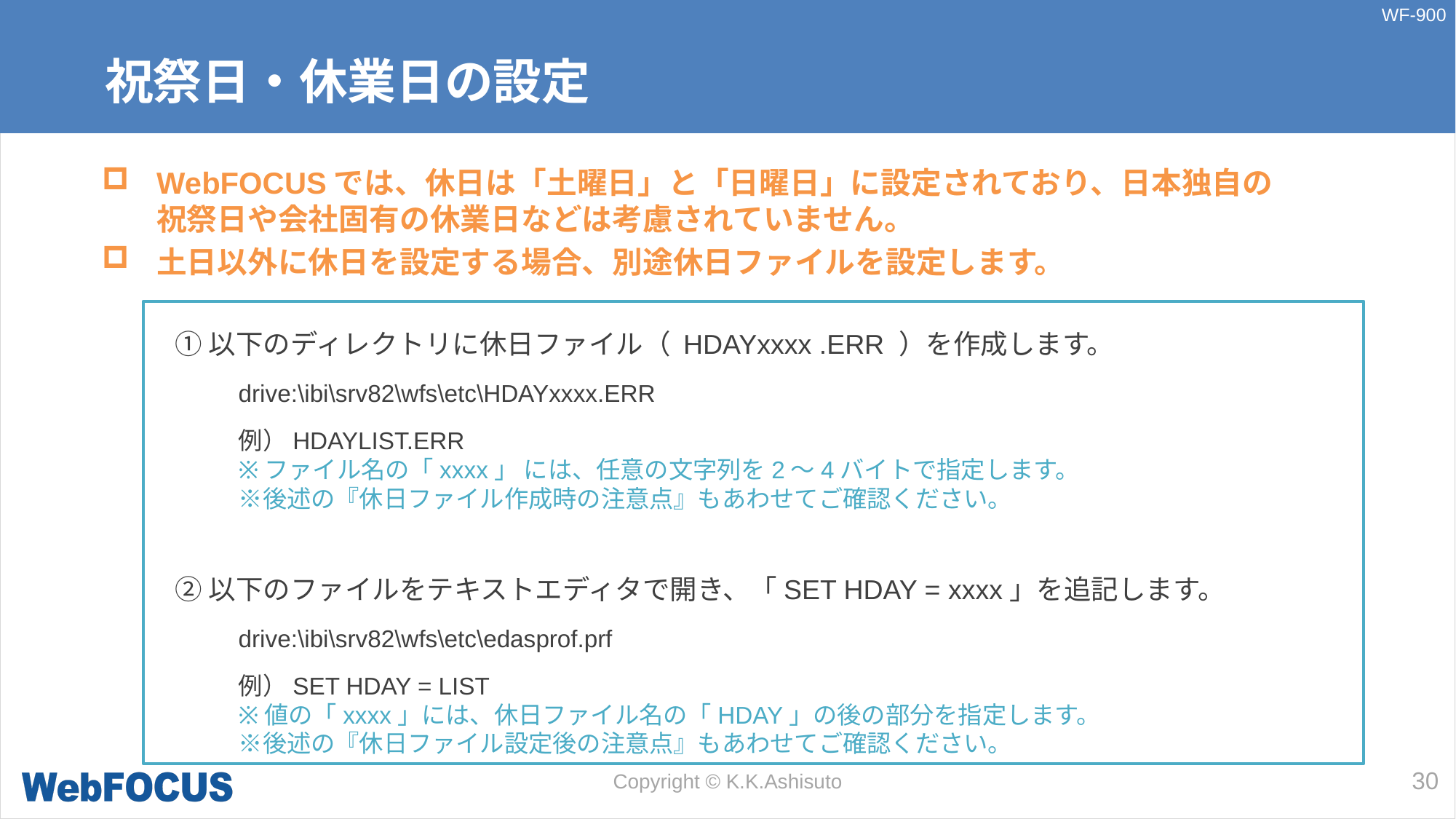

# 祝祭日・休業日の設定
WebFOCUSでは、休日は「土曜日」と「日曜日」に設定されており、日本独自の
祝祭日や会社固有の休業日などは考慮されていません。
土日以外に休日を設定する場合、別途休日ファイルを設定します。

①以下のディレクトリに休日ファイル（ HDAYxxxx .ERR ）を作成します。
drive:\ibi\srv82\wfs\etc\HDAYxxxx.ERR
例）HDAYLIST.ERR
※ファイル名の「xxxx」 には、任意の文字列を2～4バイトで指定します。
※後述の『休日ファイル作成時の注意点』もあわせてご確認ください。

②以下のファイルをテキストエディタで開き、「SET HDAY = xxxx」を追記します。
drive:\ibi\srv82\wfs\etc\edasprof.prf
例）SET HDAY = LIST
※値の「xxxx」には、休日ファイル名の「HDAY」の後の部分を指定します。
※後述の『休日ファイル設定後の注意点』もあわせてご確認ください。